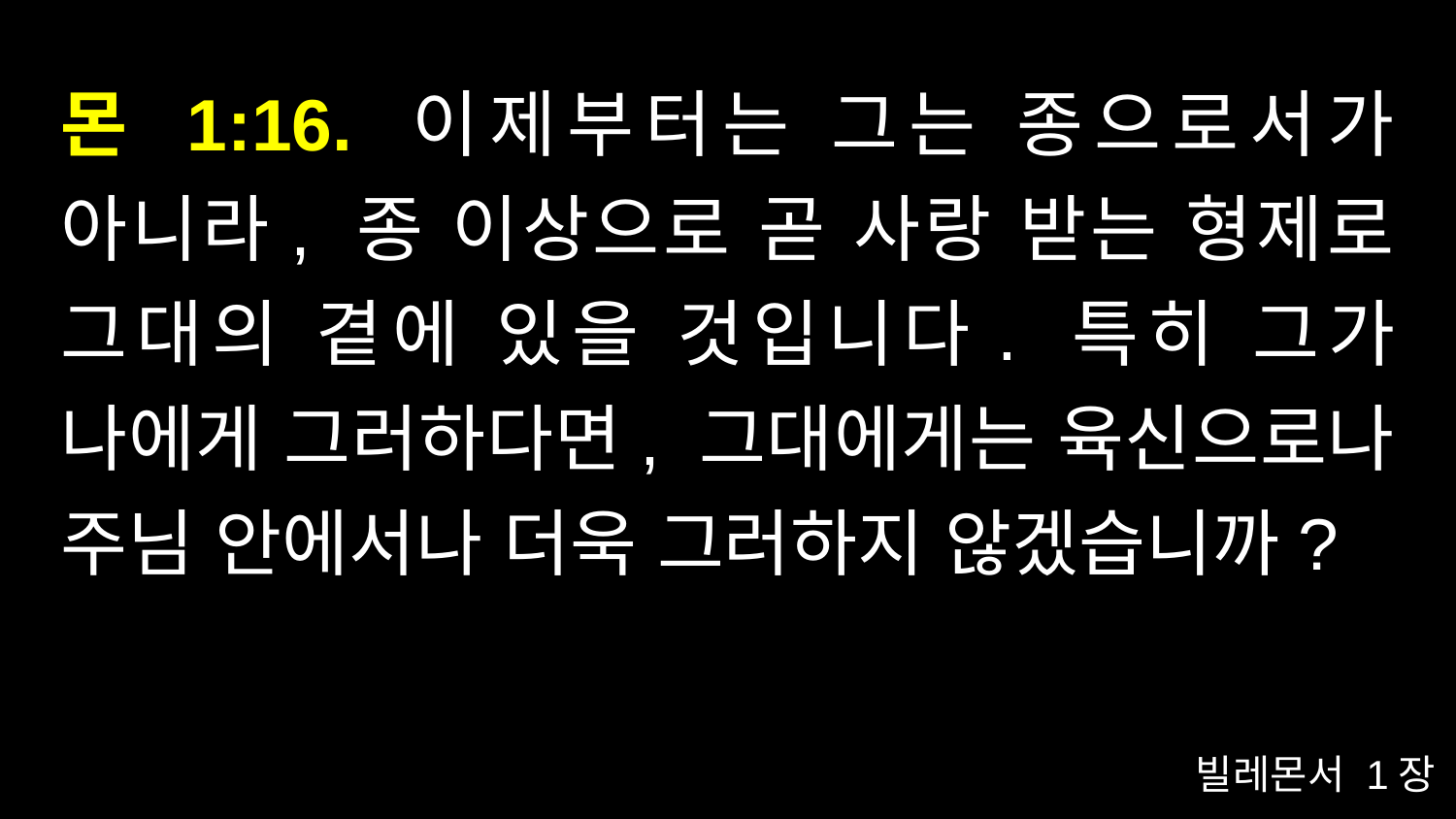

# 몬 1:16. 이제부터는 그는 종으로서가 아니라, 종 이상으로 곧 사랑 받는 형제로 그대의 곁에 있을 것입니다. 특히 그가 나에게 그러하다면, 그대에게는 육신으로나 주님 안에서나 더욱 그러하지 않겠습니까?
빌레몬서 1장